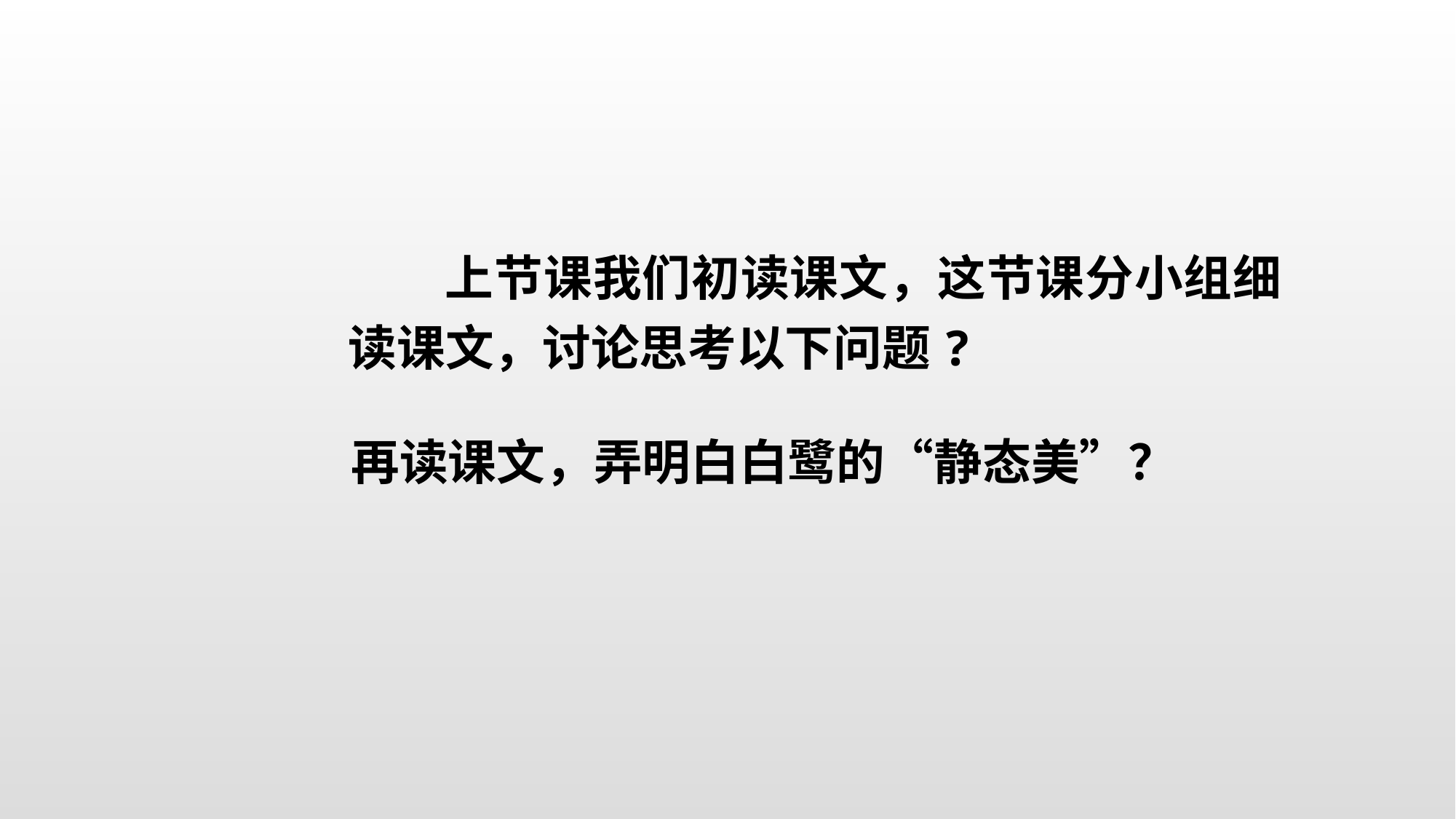

上节课我们初读课文，这节课分小组细读课文，讨论思考以下问题?
再读课文，弄明白白鹭的“静态美”？